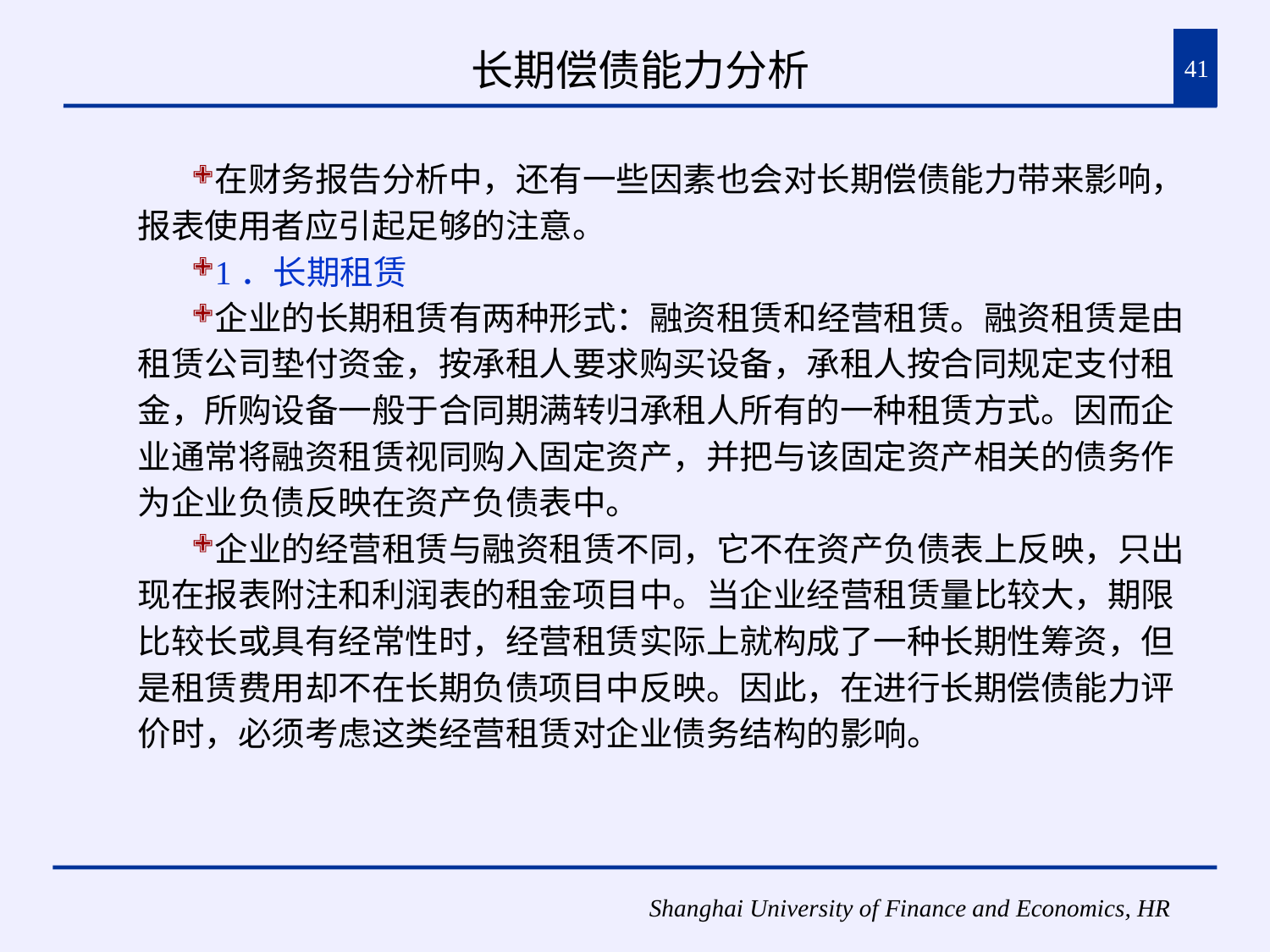

# 长期偿债能力分析
41
在财务报告分析中，还有一些因素也会对长期偿债能力带来影响，报表使用者应引起足够的注意。
1．长期租赁
企业的长期租赁有两种形式：融资租赁和经营租赁。融资租赁是由租赁公司垫付资金，按承租人要求购买设备，承租人按合同规定支付租金，所购设备一般于合同期满转归承租人所有的一种租赁方式。因而企业通常将融资租赁视同购入固定资产，并把与该固定资产相关的债务作为企业负债反映在资产负债表中。
企业的经营租赁与融资租赁不同，它不在资产负债表上反映，只出现在报表附注和利润表的租金项目中。当企业经营租赁量比较大，期限比较长或具有经常性时，经营租赁实际上就构成了一种长期性筹资，但是租赁费用却不在长期负债项目中反映。因此，在进行长期偿债能力评价时，必须考虑这类经营租赁对企业债务结构的影响。